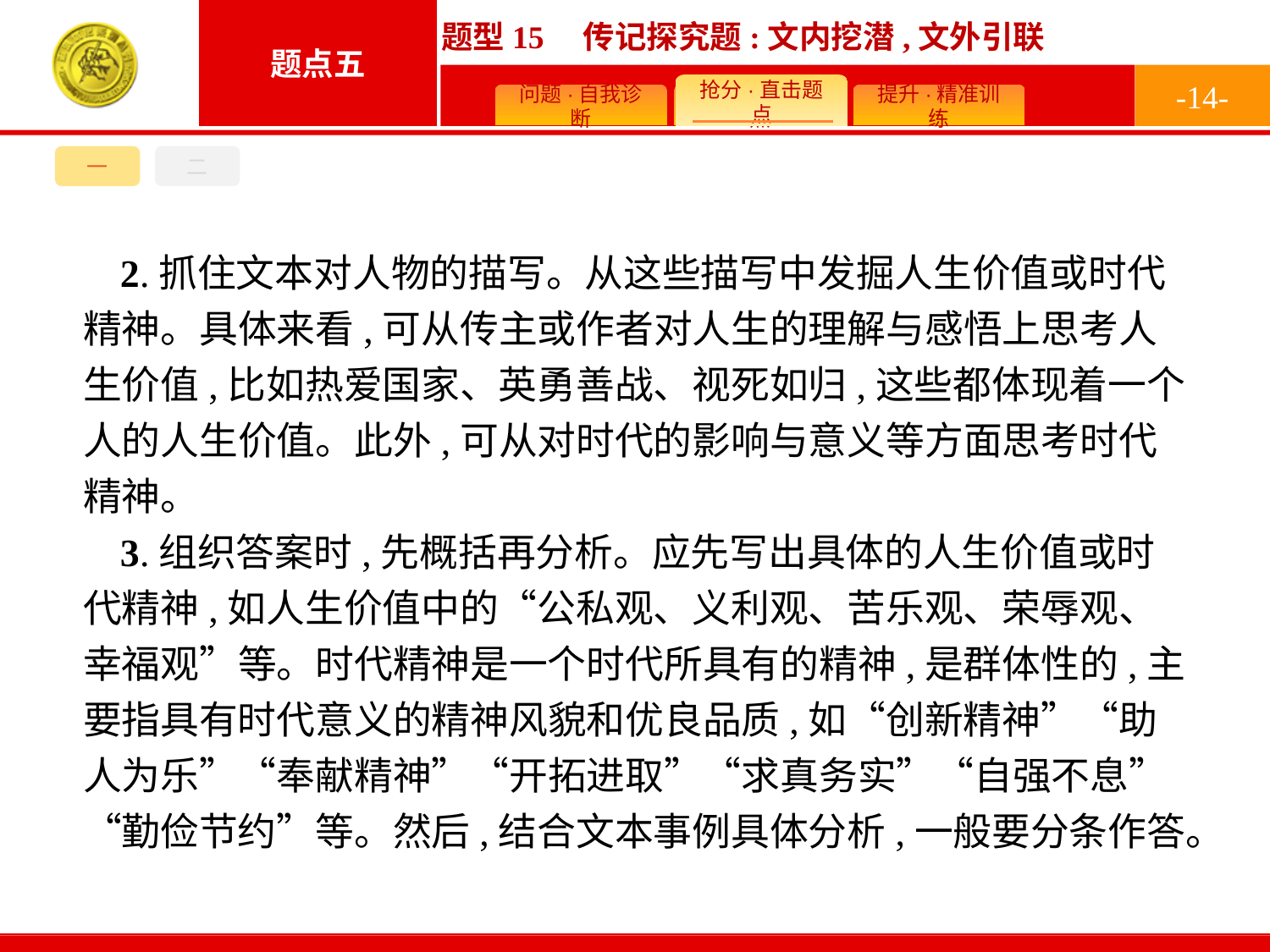

-14-
一
二
2.抓住文本对人物的描写。从这些描写中发掘人生价值或时代精神。具体来看,可从传主或作者对人生的理解与感悟上思考人生价值,比如热爱国家、英勇善战、视死如归,这些都体现着一个人的人生价值。此外,可从对时代的影响与意义等方面思考时代精神。
3.组织答案时,先概括再分析。应先写出具体的人生价值或时代精神,如人生价值中的“公私观、义利观、苦乐观、荣辱观、幸福观”等。时代精神是一个时代所具有的精神,是群体性的,主要指具有时代意义的精神风貌和优良品质,如“创新精神”“助人为乐”“奉献精神”“开拓进取”“求真务实”“自强不息”“勤俭节约”等。然后,结合文本事例具体分析,一般要分条作答。